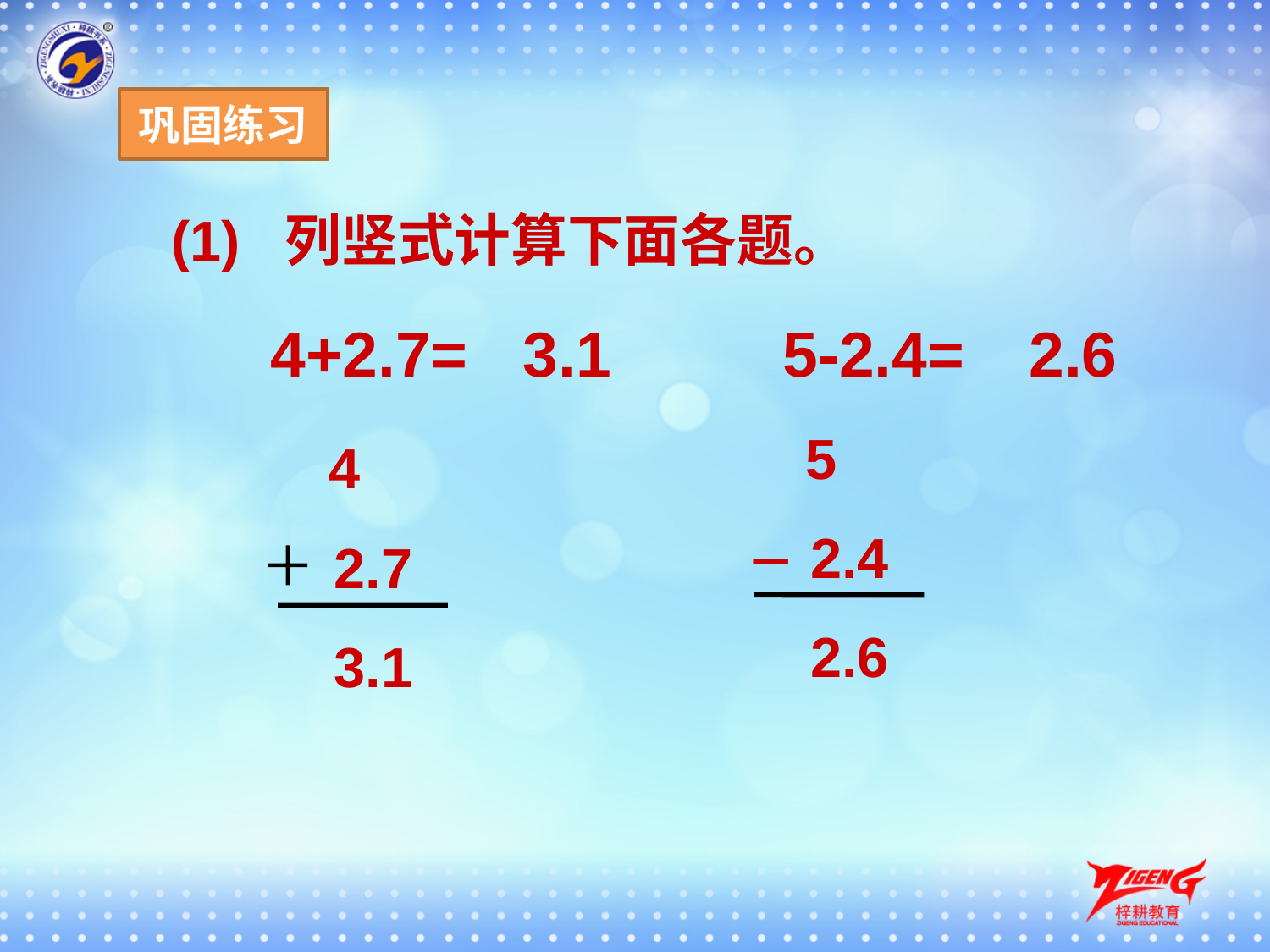

巩固练习
(1)  列竖式计算下面各题。
4+2.7=
3.1
5-2.4=
2.6
5
4
2.4
2.7
－
＋

2.6
3.1